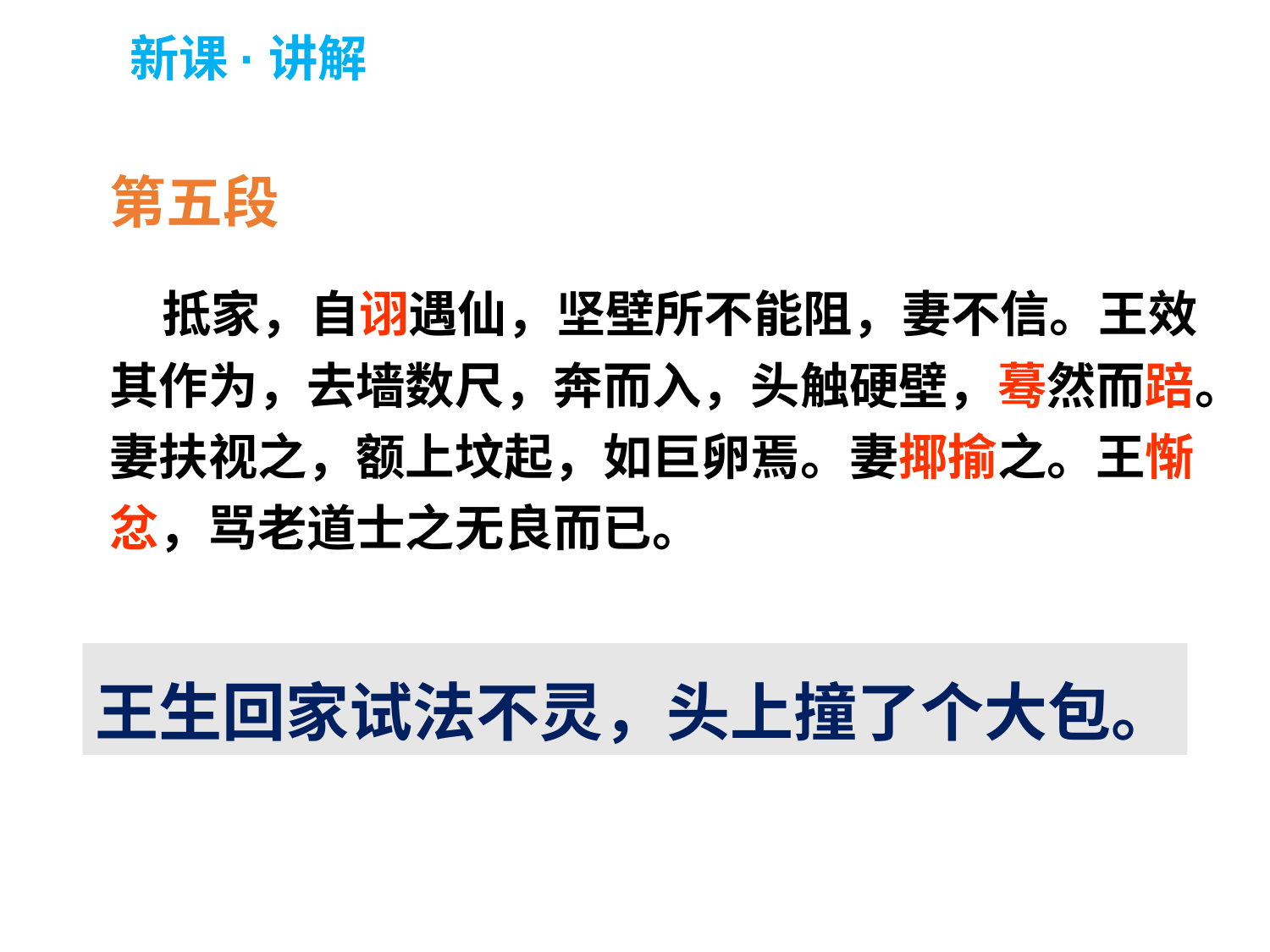

新课·讲解
第五段
   抵家，自诩遇仙，坚壁所不能阻，妻不信。王效其作为，去墙数尺，奔而入，头触硬壁，蓦然而踣。妻扶视之，额上坟起，如巨卵焉。妻揶揄之。王惭忿，骂老道士之无良而已。
王生回家试法不灵，头上撞了个大包。